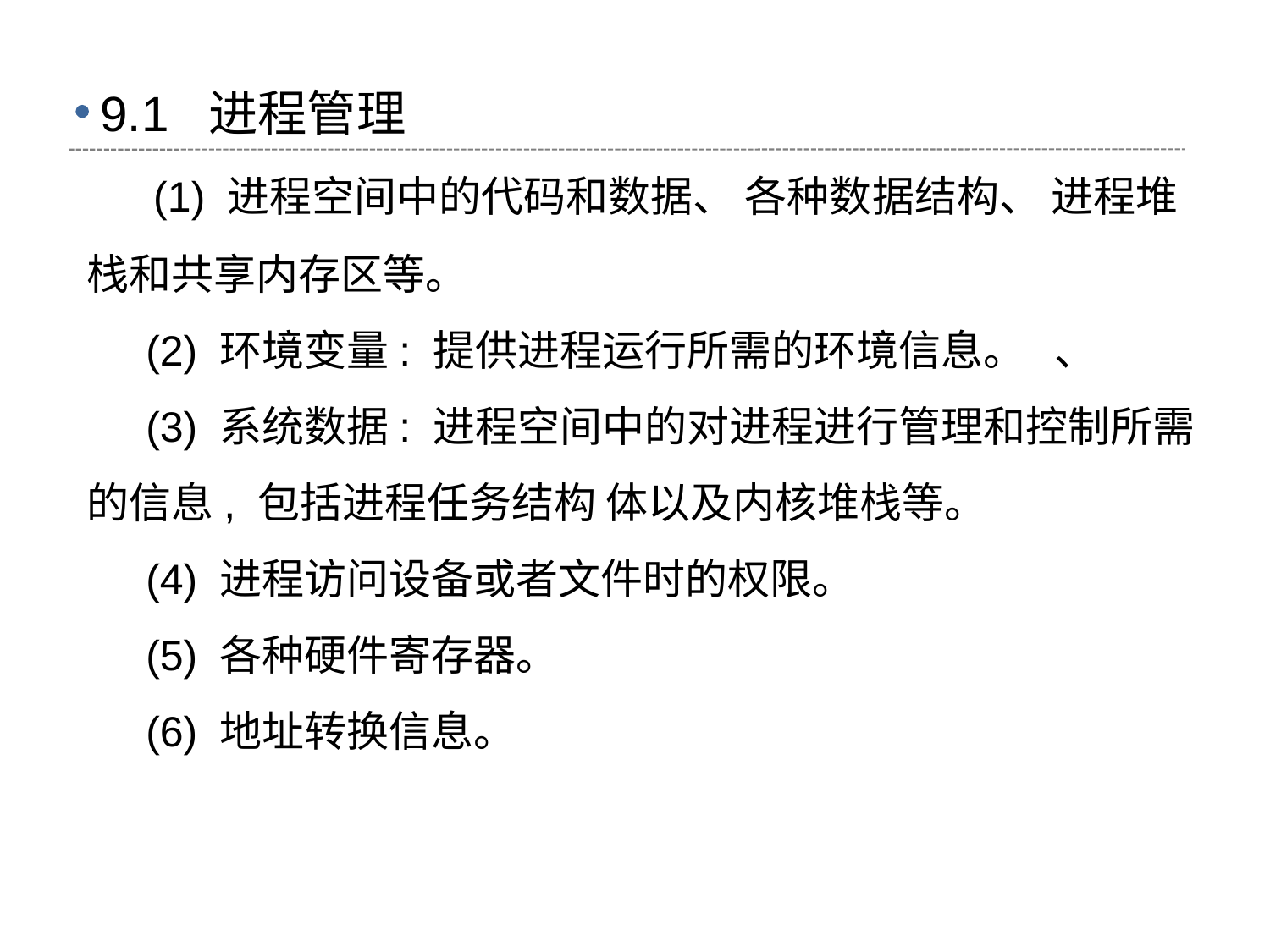

# 9.1  进程管理
     (1) 进程空间中的代码和数据、 各种数据结构、 进程堆栈和共享内存区等。
     (2) 环境变量: 提供进程运行所需的环境信息。   、
     (3) 系统数据: 进程空间中的对进程进行管理和控制所需的信息, 包括进程任务结构 体以及内核堆栈等。
     (4) 进程访问设备或者文件时的权限。
     (5) 各种硬件寄存器。
     (6) 地址转换信息。